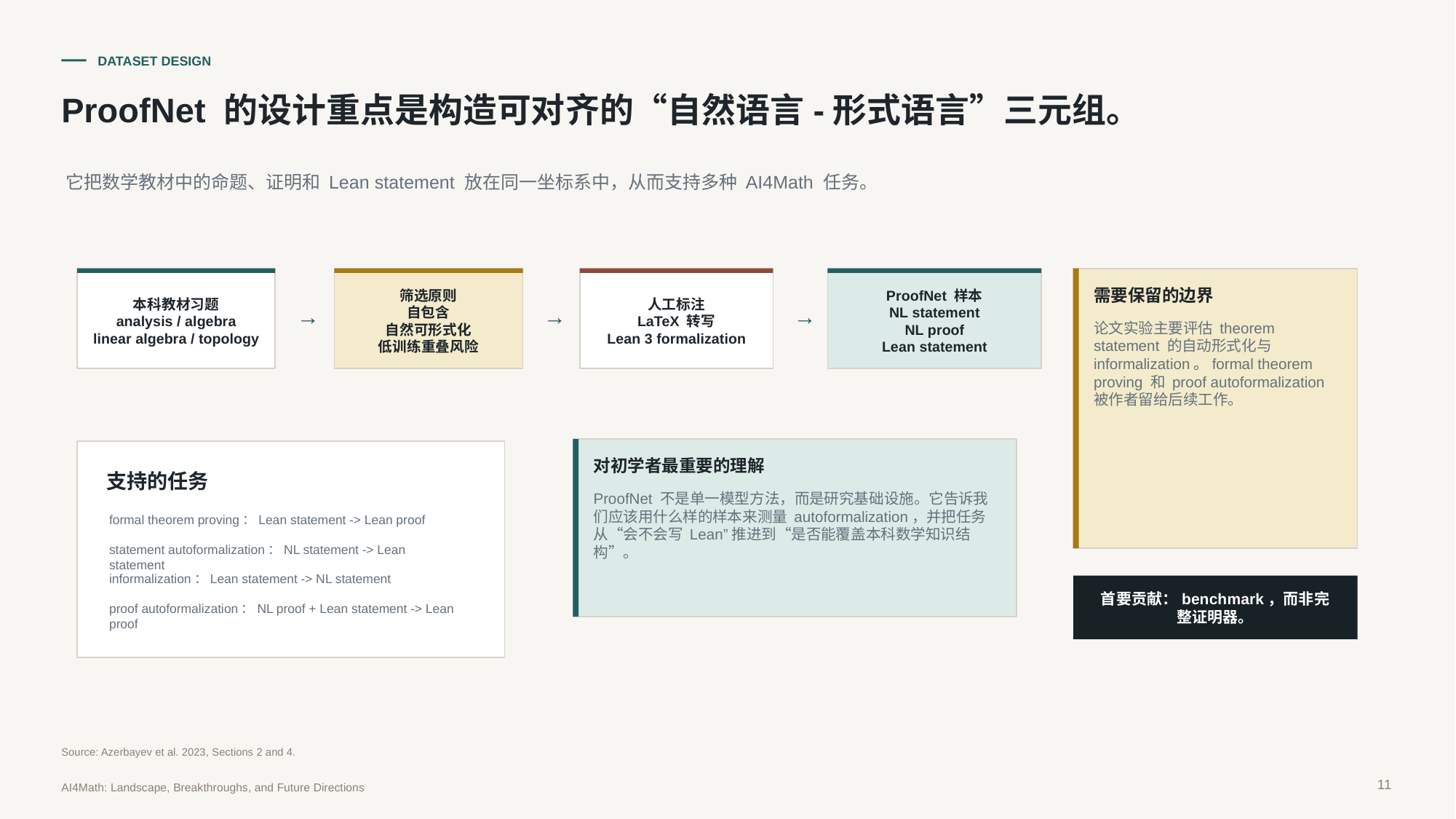

DATASET DESIGN

ProofNet 的设计重点是构造可对齐的“自然语言-形式语言”三元组。
它把数学教材中的命题、证明和 Lean statement 放在同一坐标系中，从而支持多种 AI4Math 任务。

本科教材习题
analysis / algebra
linear algebra / topology
筛选原则
自包含
自然可形式化
低训练重叠风险
人工标注
LaTeX 转写
Lean 3 formalization
ProofNet 样本
NL statement
NL proof
Lean statement
需要保留的边界
→
→
→
论文实验主要评估 theorem statement 的自动形式化与 informalization。formal theorem proving 和 proof autoformalization 被作者留给后续工作。

对初学者最重要的理解
支持的任务
ProofNet 不是单一模型方法，而是研究基础设施。它告诉我们应该用什么样的样本来测量 autoformalization，并把任务从“会不会写 Lean”推进到“是否能覆盖本科数学知识结构”。
formal theorem proving：Lean statement -> Lean proof
statement autoformalization：NL statement -> Lean statement
informalization：Lean statement -> NL statement

首要贡献：benchmark，而非完整证明器。
proof autoformalization：NL proof + Lean statement -> Lean proof
Source: Azerbayev et al. 2023, Sections 2 and 4.
11
AI4Math: Landscape, Breakthroughs, and Future Directions